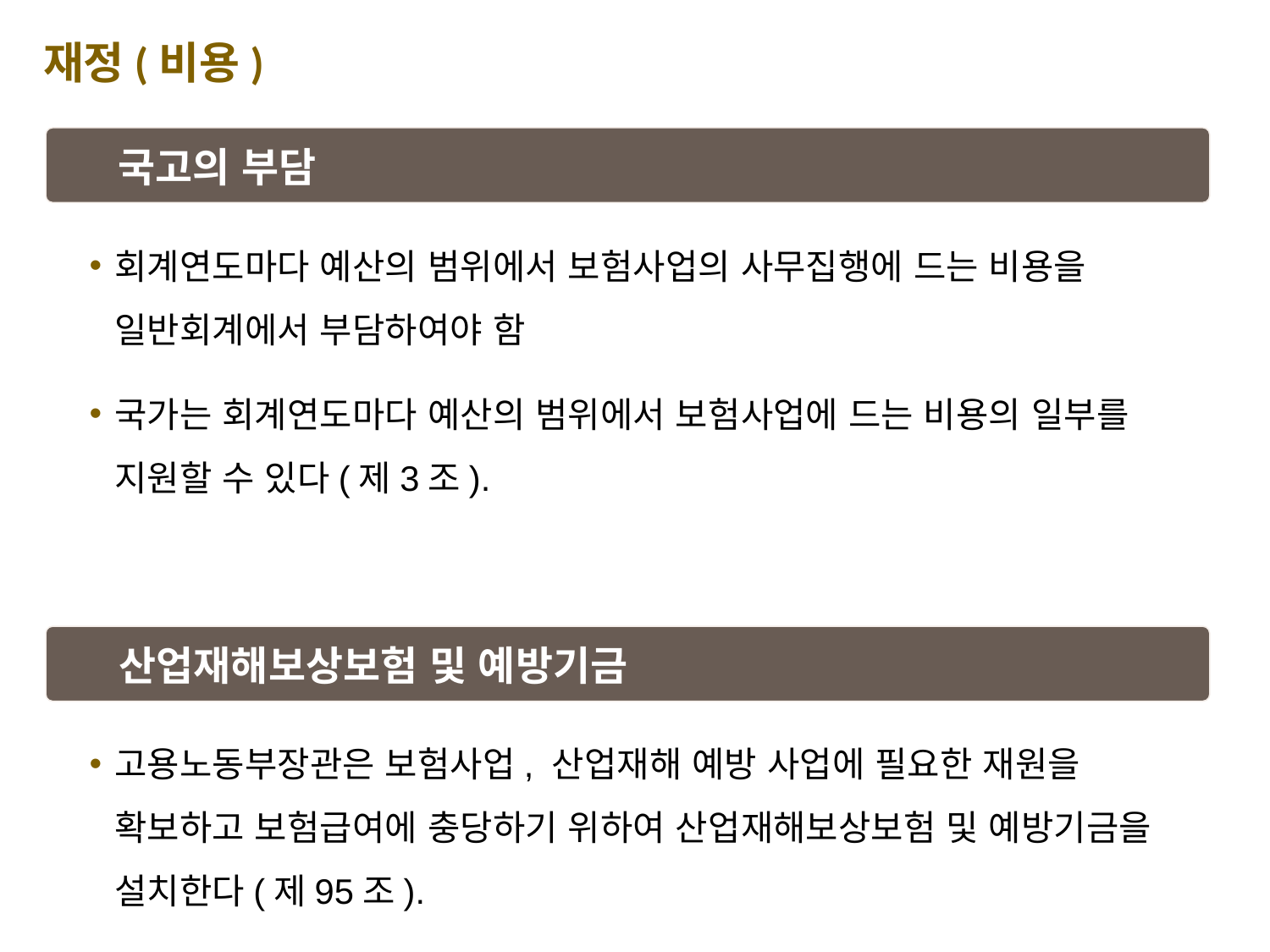

재정(비용)

국고의 부담
회계연도마다 예산의 범위에서 보험사업의 사무집행에 드는 비용을 일반회계에서 부담하여야 함
국가는 회계연도마다 예산의 범위에서 보험사업에 드는 비용의 일부를 지원할 수 있다(제3조).

산업재해보상보험 및 예방기금
고용노동부장관은 보험사업, 산업재해 예방 사업에 필요한 재원을 확보하고 보험급여에 충당하기 위하여 산업재해보상보험 및 예방기금을 설치한다(제95조).